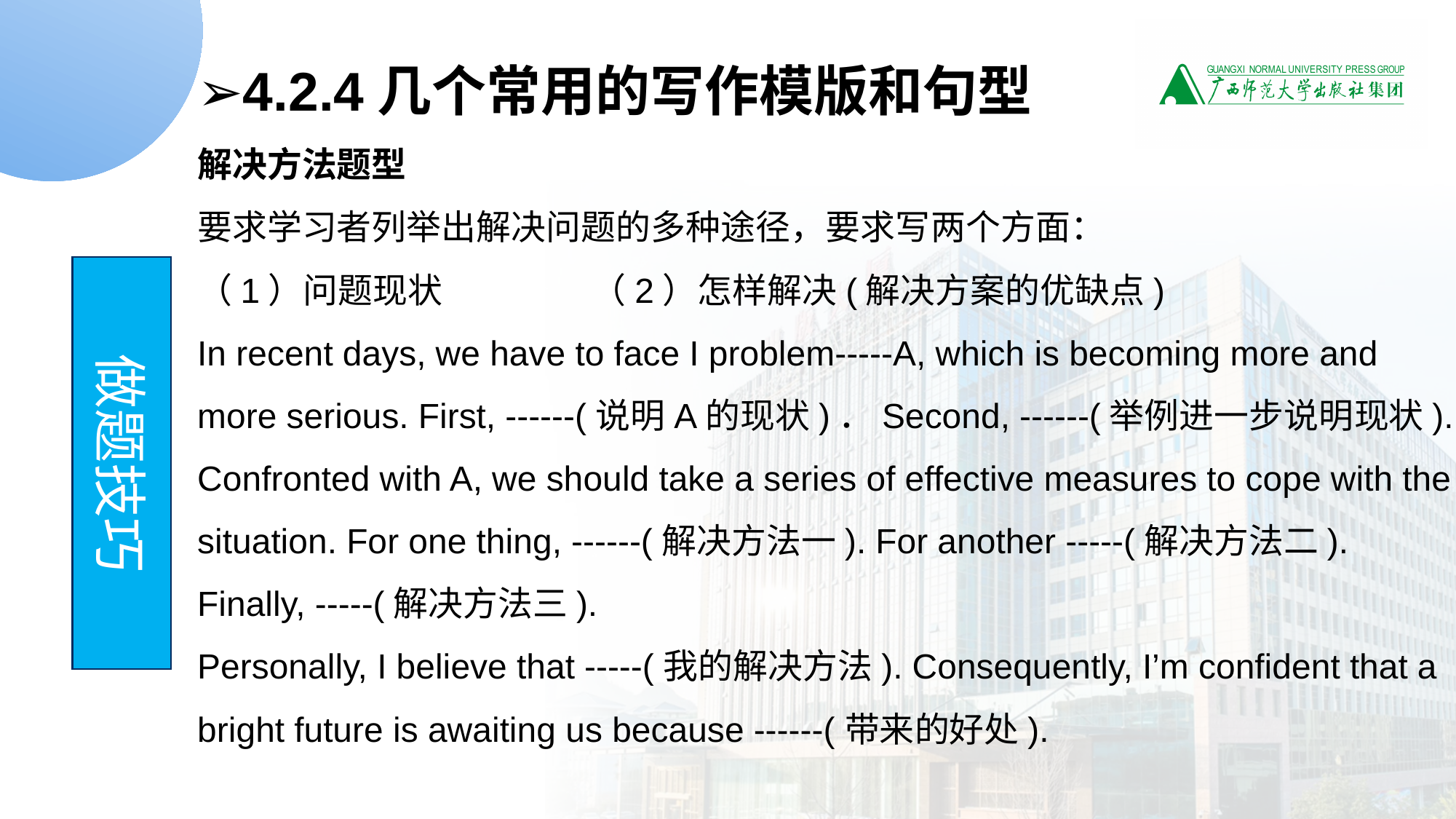

➢4.2.4几个常用的写作模版和句型
解决方法题型
要求学习者列举出解决问题的多种途径，要求写两个方面：
（1）问题现状                   （2）怎样解决(解决方案的优缺点)
In recent days, we have to face I problem-----A, which is becoming more and more serious. First, ------(说明A的现状)．Second, ------(举例进一步说明现状).  Confronted with A, we should take a series of effective measures to cope with the situation. For one thing, ------(解决方法一). For another -----(解决方法二). Finally, -----(解决方法三).
Personally, I believe that -----(我的解决方法). Consequently, I’m confident that a bright future is awaiting us because ------(带来的好处).
做题技巧